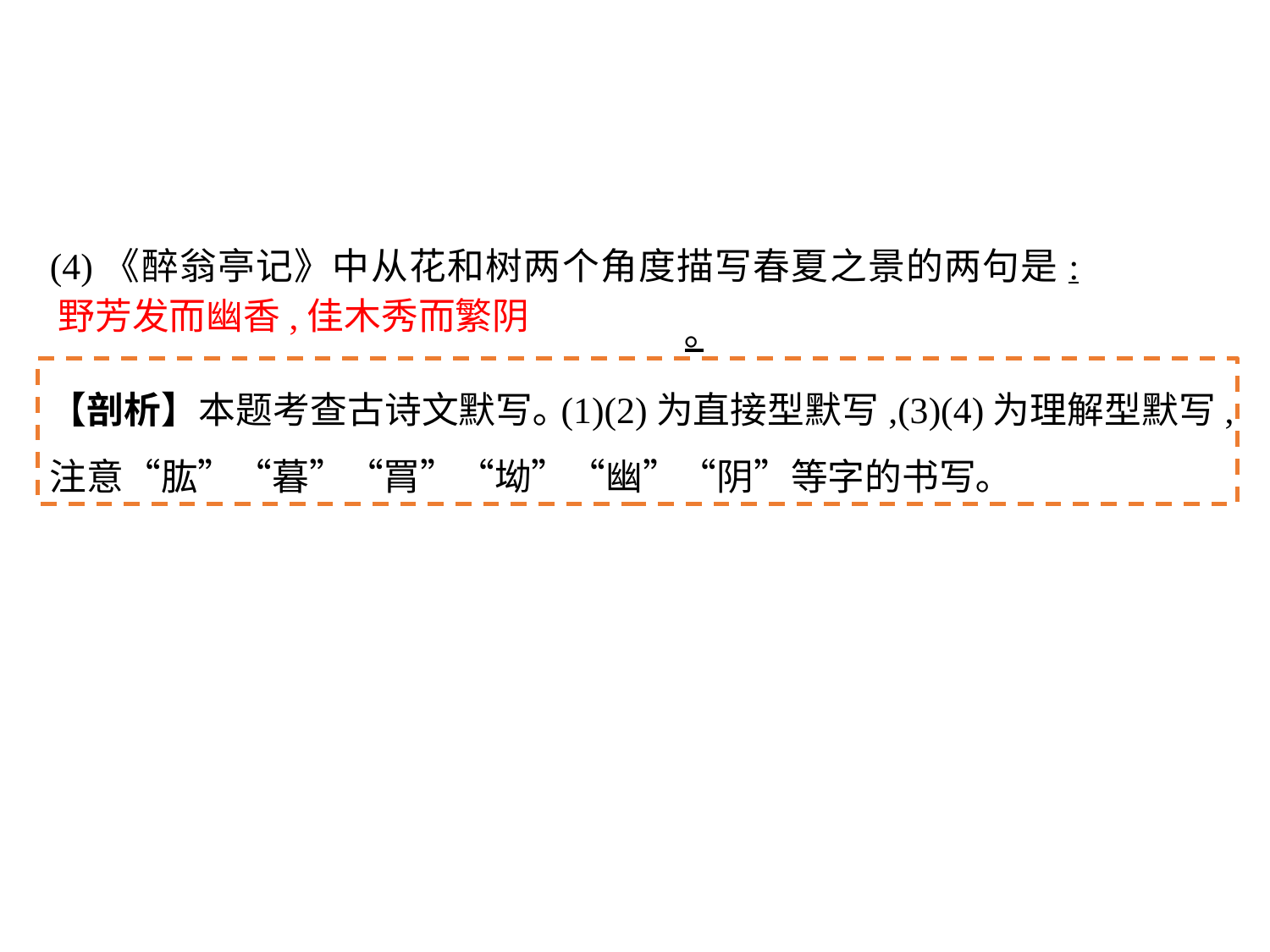

(4)《醉翁亭记》中从花和树两个角度描写春夏之景的两句是:							｡
野芳发而幽香,佳木秀而繁阴
【剖析】本题考查古诗文默写｡(1)(2)为直接型默写,(3)(4)为理解型默写,注意“肱”“暮”“罥”“坳”“幽”“阴”等字的书写｡